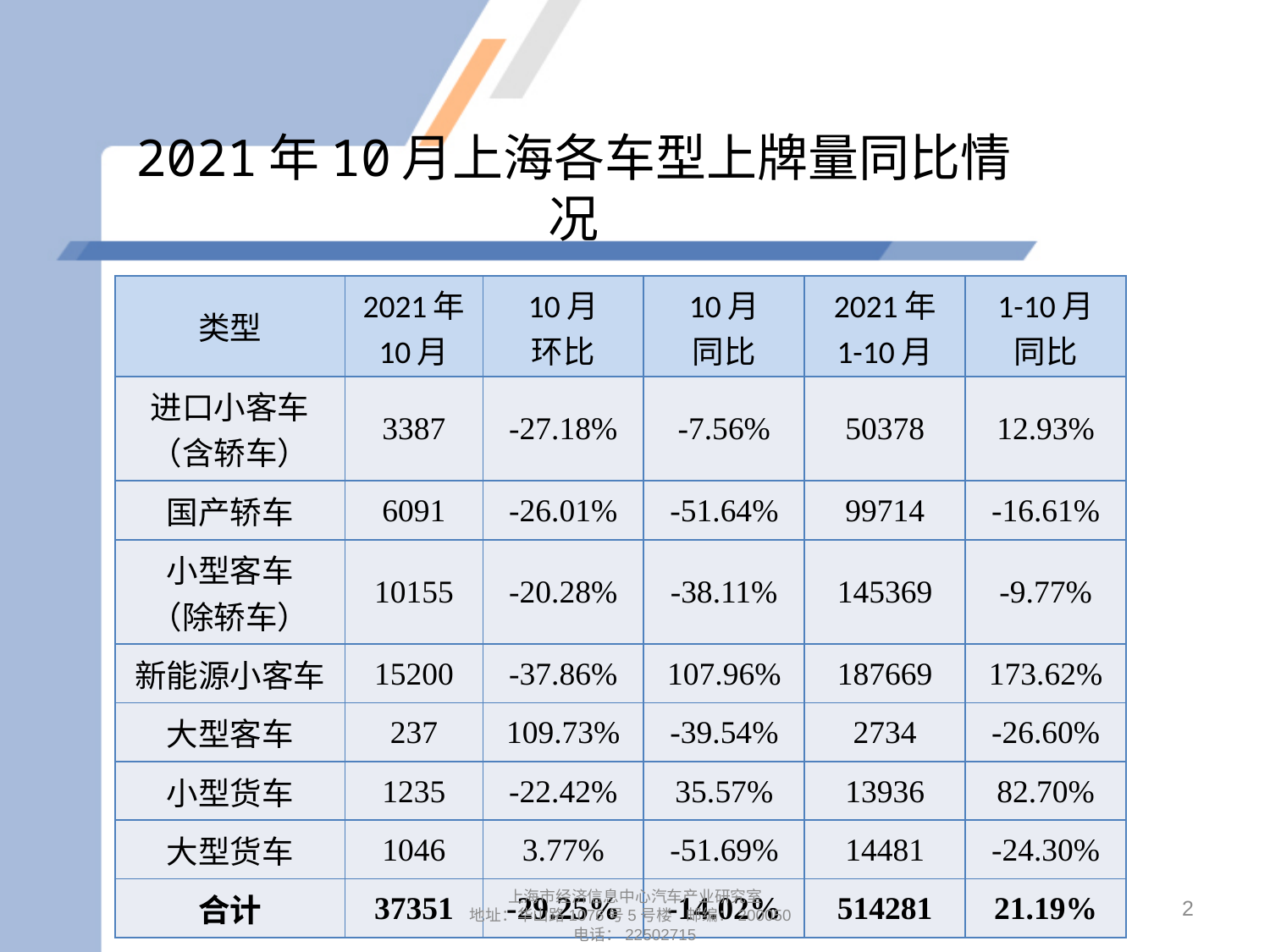

# 2021年10月上海各车型上牌量同比情况

| 类型 | 2021年 10月 | 10月 环比 | 10月 同比 | 2021年 1-10月 | 1-10月 同比 |
| --- | --- | --- | --- | --- | --- |
| 进口小客车 （含轿车） | 3387 | -27.18% | -7.56% | 50378 | 12.93% |
| 国产轿车 | 6091 | -26.01% | -51.64% | 99714 | -16.61% |
| 小型客车 （除轿车） | 10155 | -20.28% | -38.11% | 145369 | -9.77% |
| 新能源小客车 | 15200 | -37.86% | 107.96% | 187669 | 173.62% |
| 大型客车 | 237 | 109.73% | -39.54% | 2734 | -26.60% |
| 小型货车 | 1235 | -22.42% | 35.57% | 13936 | 82.70% |
| 大型货车 | 1046 | 3.77% | -51.69% | 14481 | -24.30% |
| 合计 | 37351 | -29.25% | -14.02% | 514281 | 21.19% |

2
上海市经济信息中心汽车产业研究室
地址：华山路1076号5号楼    邮编：200050
电话：22502715